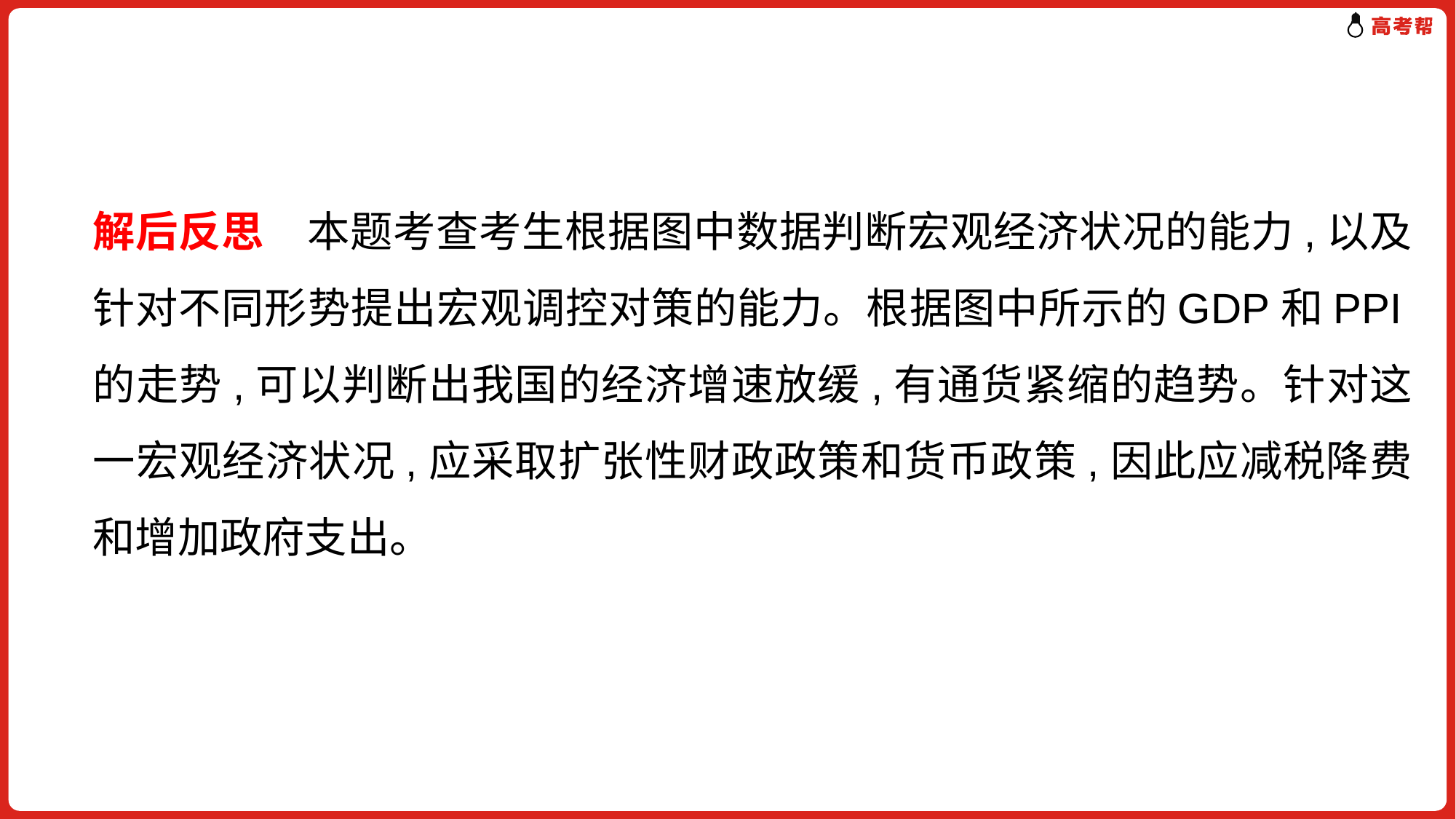

解后反思　本题考查考生根据图中数据判断宏观经济状况的能力,以及针对不同形势提出宏观调控对策的能力。根据图中所示的GDP和PPI的走势,可以判断出我国的经济增速放缓,有通货紧缩的趋势。针对这一宏观经济状况,应采取扩张性财政政策和货币政策,因此应减税降费和增加政府支出。